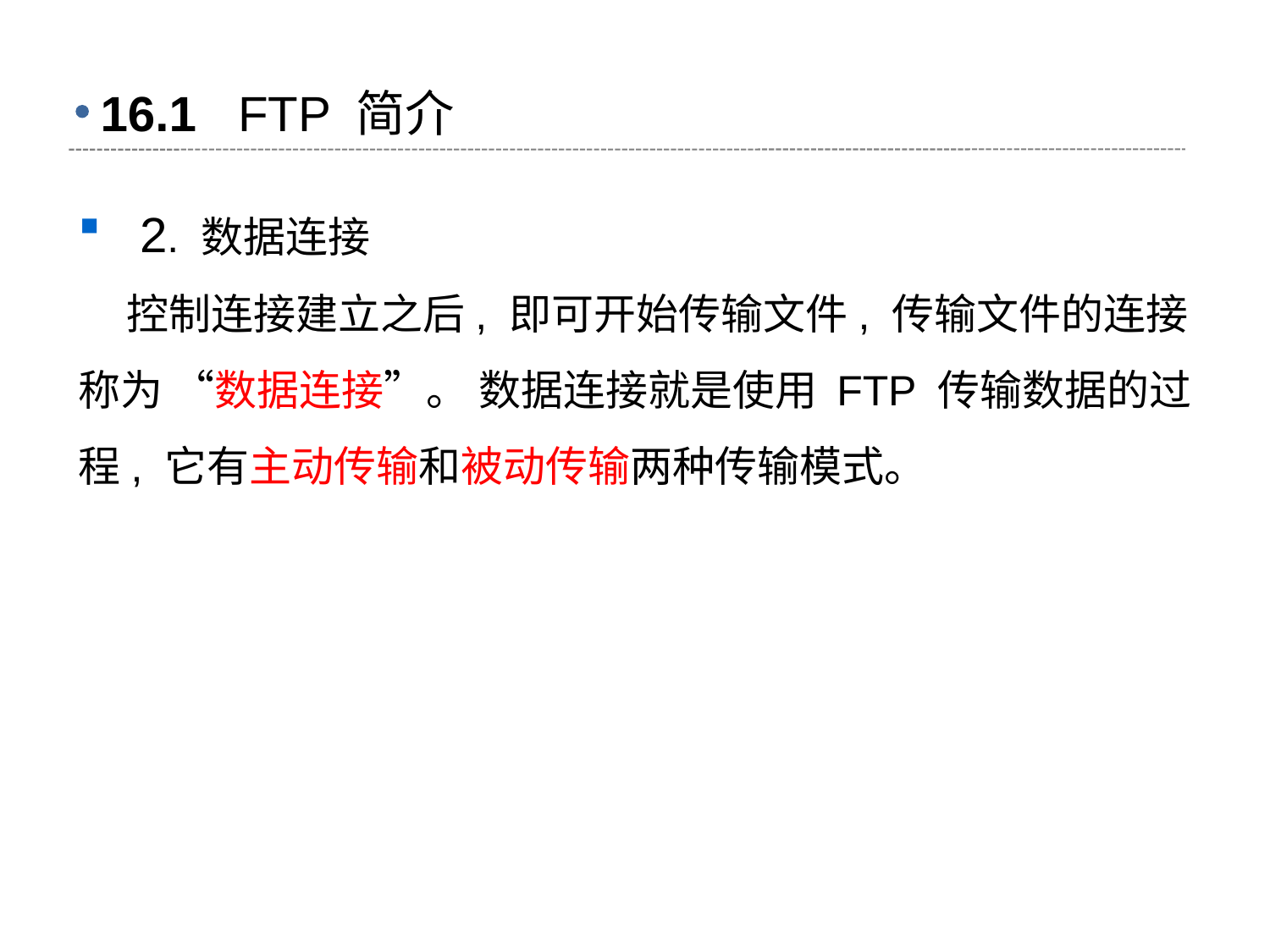

# 16.1   FTP 简介
 2. 数据连接
    控制连接建立之后, 即可开始传输文件, 传输文件的连接称为 “数据连接”。 数据连接就是使用 FTP 传输数据的过程, 它有主动传输和被动传输两种传输模式。